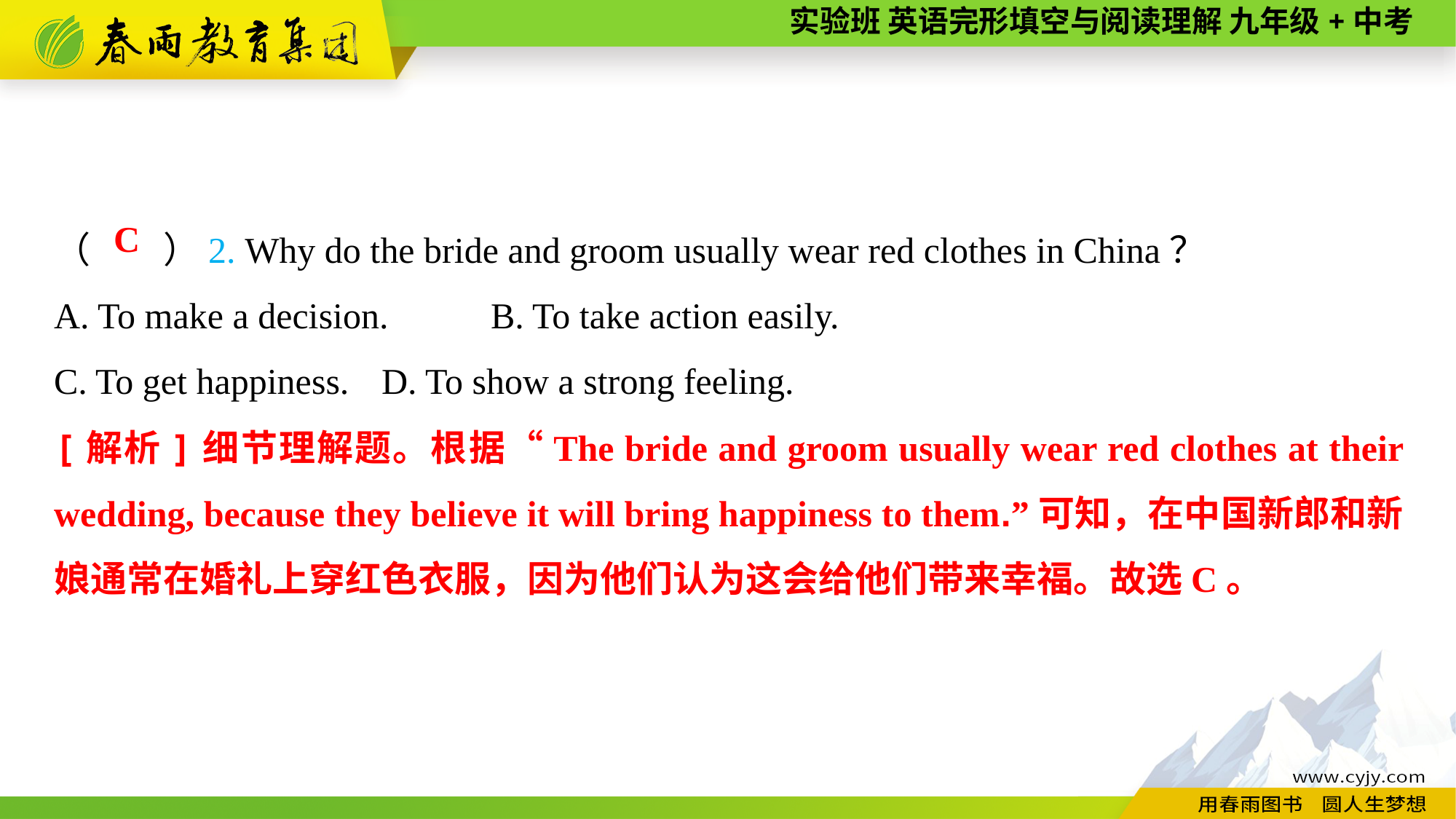

（　　）2. Why do the bride and groom usually wear red clothes in China？
A. To make a decision.	B. To take action easily.
C. To get happiness.	D. To show a strong feeling.
C
[解析]细节理解题。根据“The bride and groom usually wear red clothes at their wedding, because they believe it will bring happiness to them.”可知，在中国新郎和新娘通常在婚礼上穿红色衣服，因为他们认为这会给他们带来幸福。故选C。